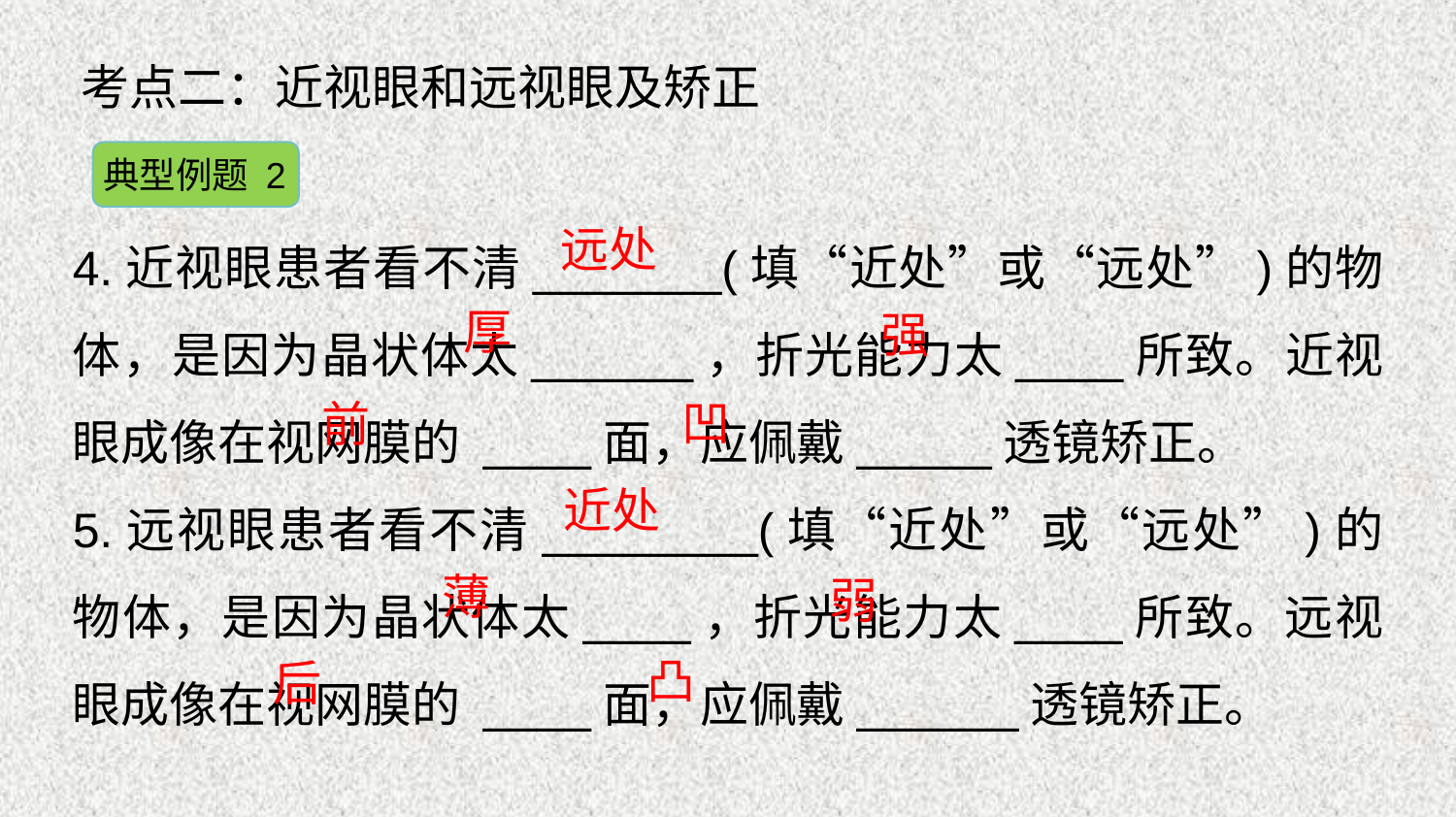

考点二：近视眼和远视眼及矫正
典型例题 2
4.近视眼患者看不清_______(填“近处”或“远处”)的物体，是因为晶状体太______，折光能力太____所致。近视眼成像在视网膜的 ____面，应佩戴_____透镜矫正。
5.远视眼患者看不清________(填“近处”或“远处”)的物体，是因为晶状体太____，折光能力太____所致。远视眼成像在视网膜的 ____面，应佩戴______透镜矫正。
远处
厚
强
凹
前
近处
薄
弱
凸
后